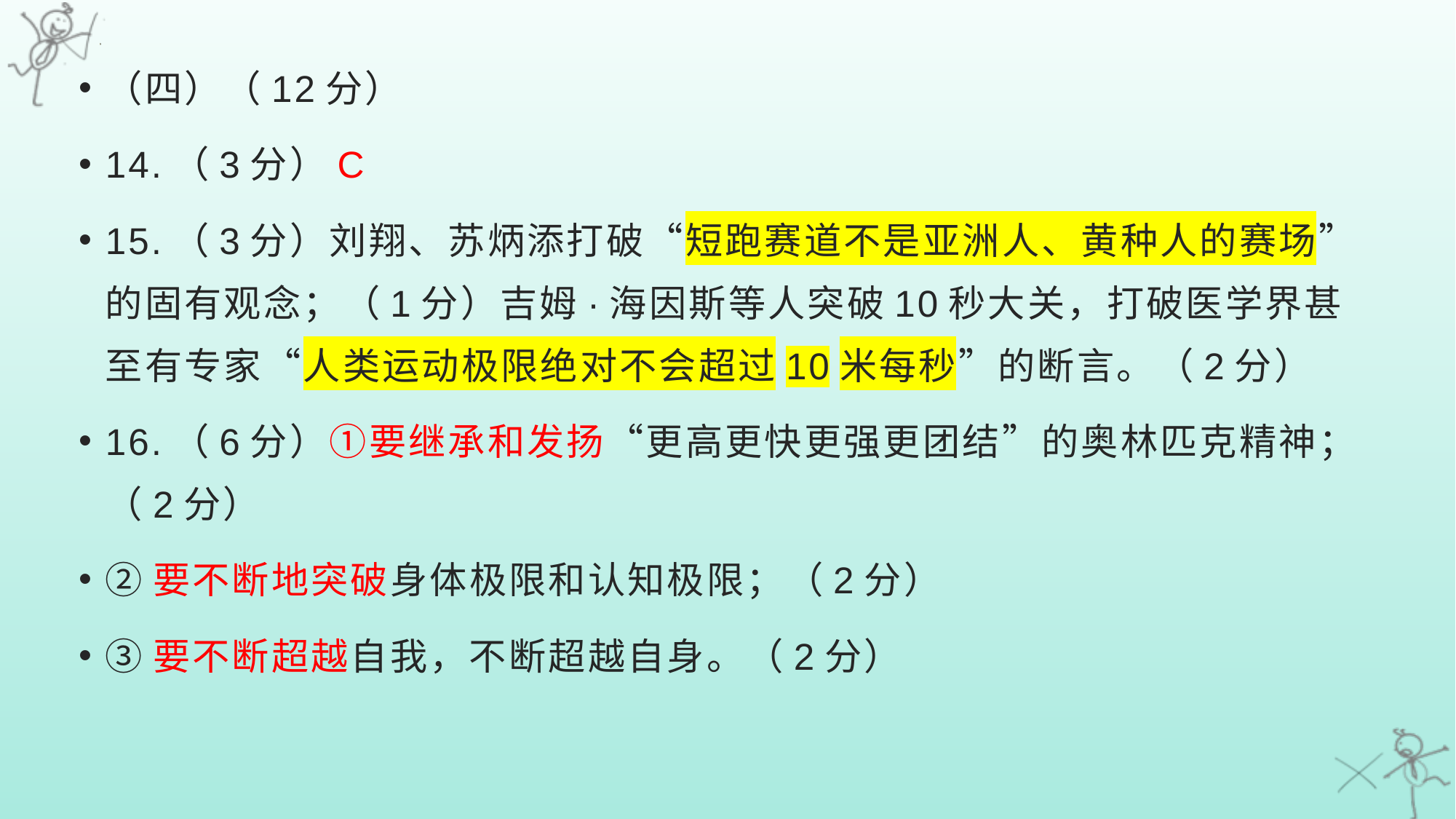

（四）（12分）
14.（3分）C
15.（3分）刘翔、苏炳添打破“短跑赛道不是亚洲人、黄种人的赛场”的固有观念；（1分）吉姆·海因斯等人突破10秒大关，打破医学界甚至有专家“人类运动极限绝对不会超过10米每秒”的断言。（2分）
16.（6分）①要继承和发扬“更高更快更强更团结”的奥林匹克精神；（2分）
②要不断地突破身体极限和认知极限；（2分）
③要不断超越自我，不断超越自身。（2分）